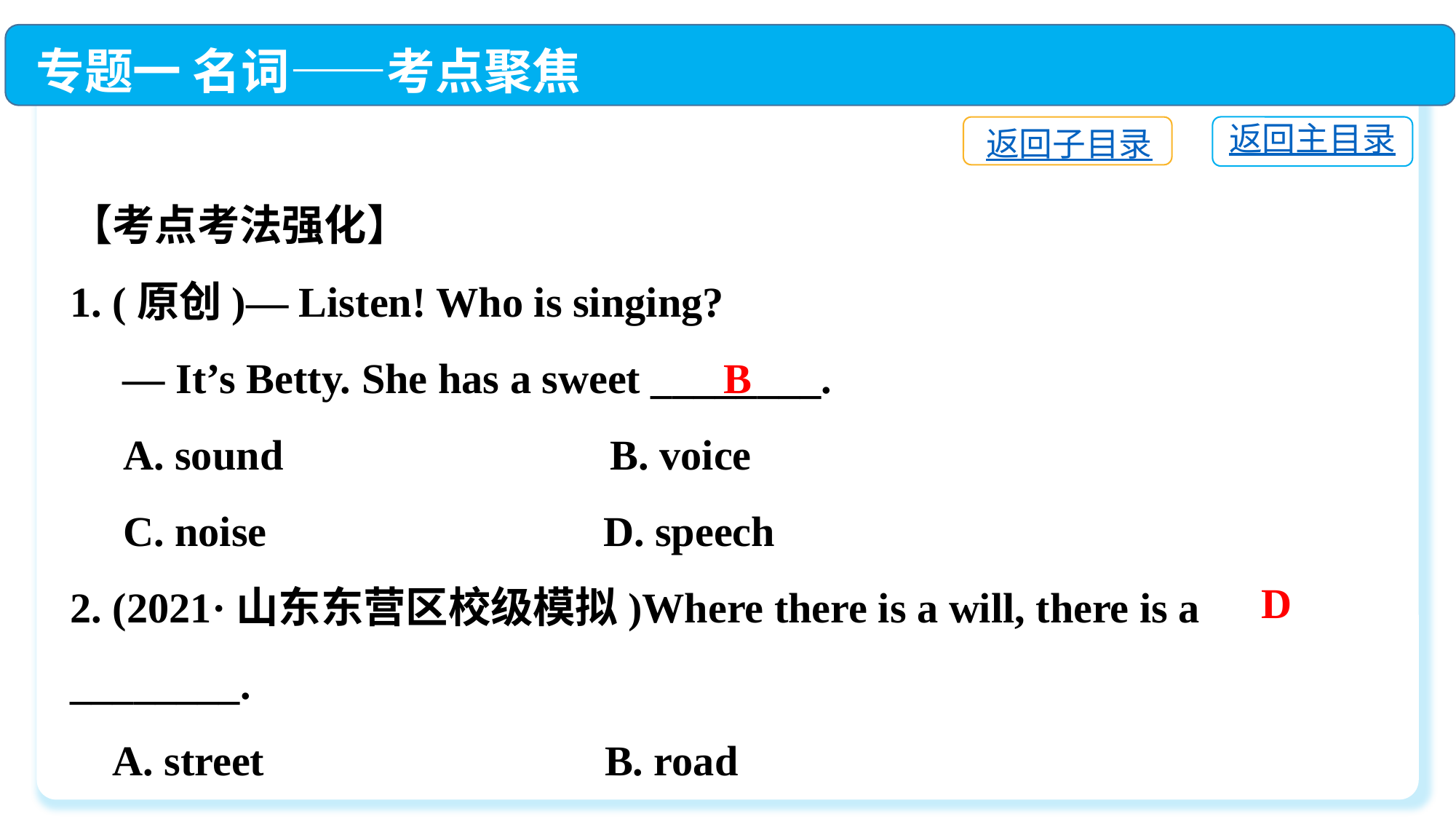

专题一 名词——考点聚焦

返回主目录

返回子目录
【考点考法强化】
1. (原创)— Listen! Who is singing?
     — It’s Betty. She has a sweet ________.
     A. sound　　                       B. voice
     C. noise　　                        D. speech
2. (2021·山东东营区校级模拟)Where there is a will, there is a ________.
    A. street	                              B. road
    C. trip	                              D. way

B
D